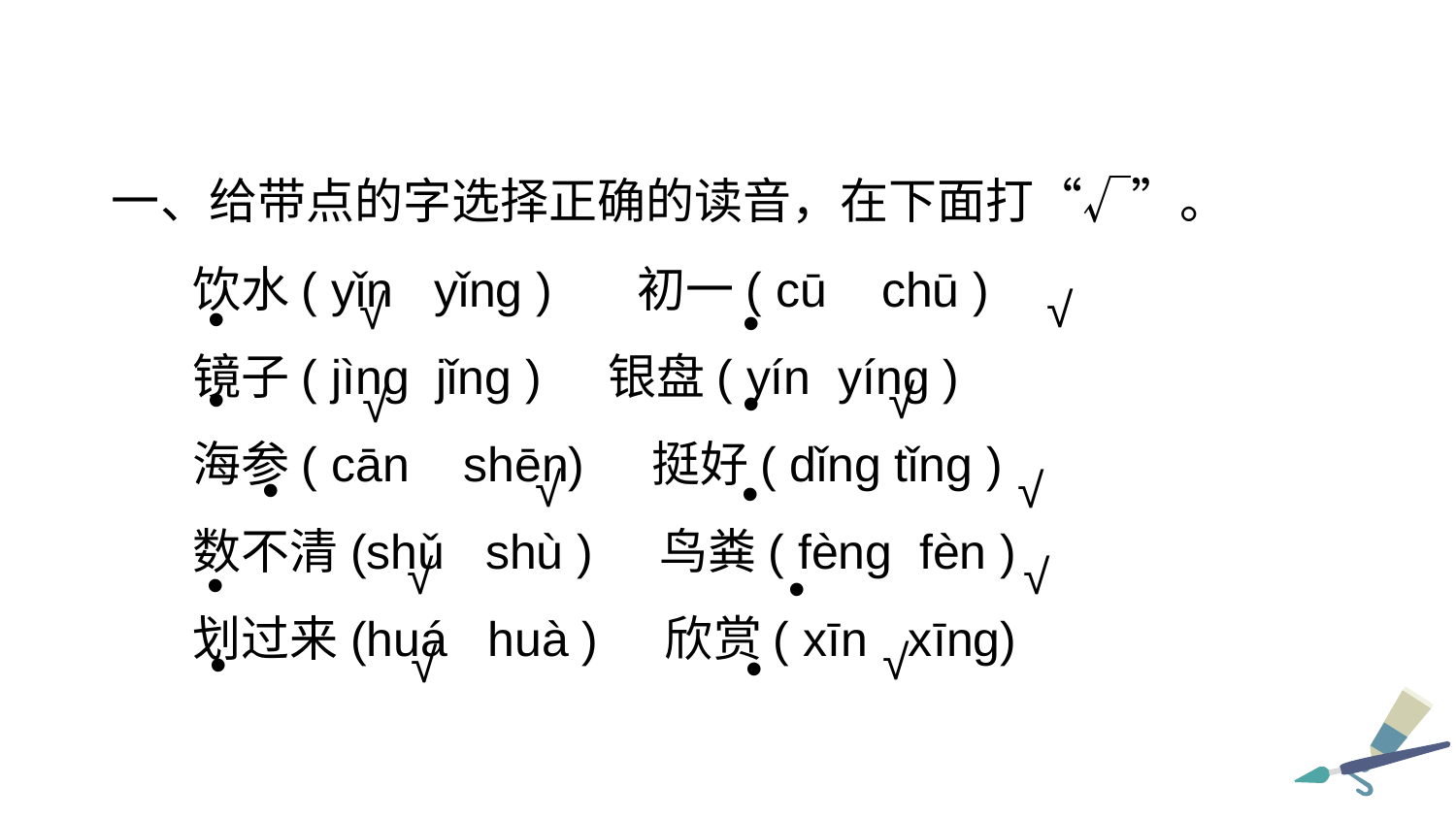

一、给带点的字选择正确的读音，在下面打“√”。
饮水( yǐn   yǐng ) 　 初一( cū    chū )
镜子( jìng  jǐng )    银盘( yín  yíng )
海参( cān    shēn)    挺好( dǐng tǐng )
数不清(shǔ   shù )    鸟粪( fèng  fèn )
划过来(huá   huà )    欣赏( xīn   xīng)
 √
√
•
•
•
√
•
√
•
√
√
•
√
√
•
•
√
•
√
•